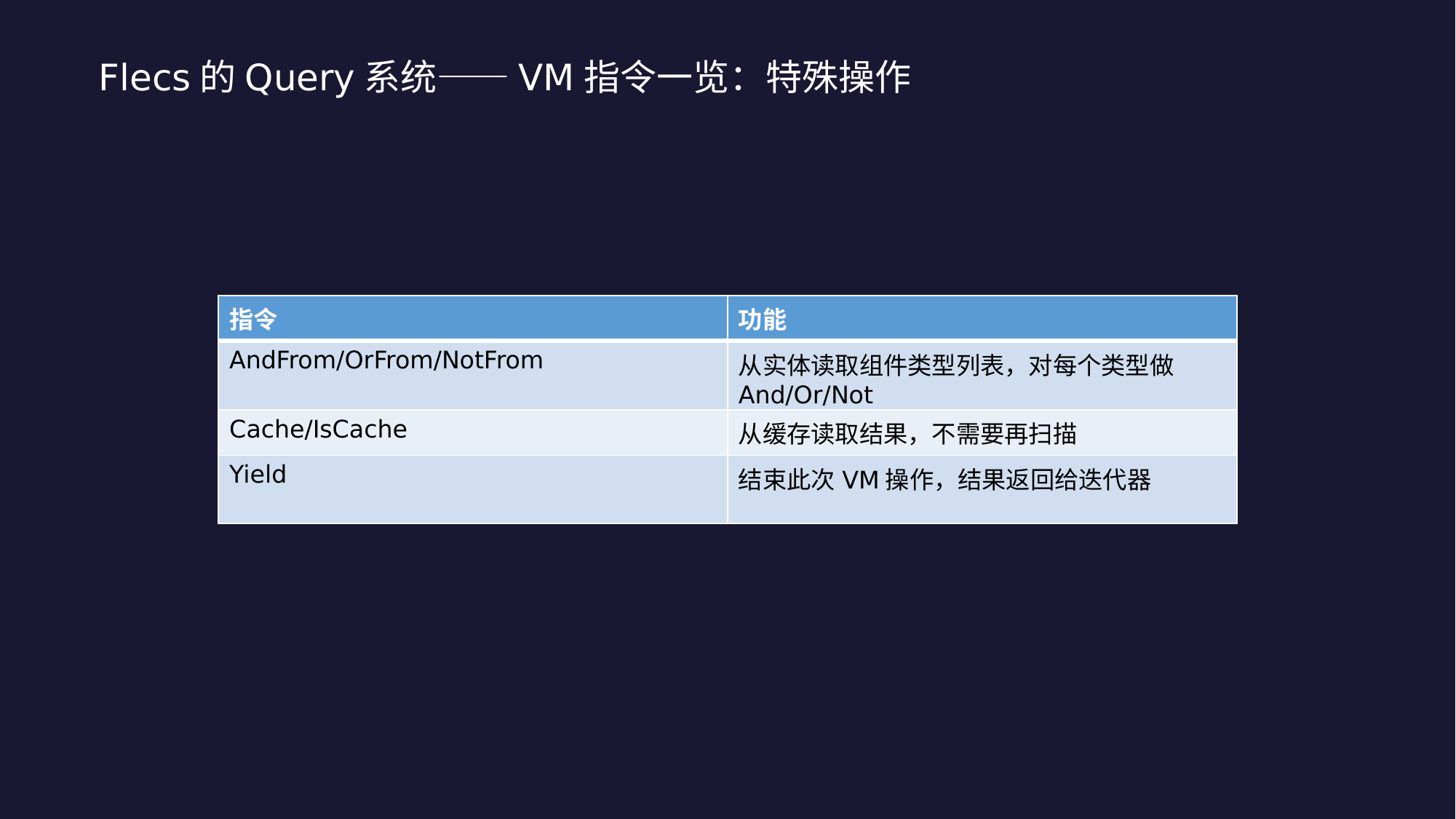

Flecs的Query系统——VM指令一览：特殊操作
| 指令 | 功能 |
| --- | --- |
| AndFrom/OrFrom/NotFrom | 从实体读取组件类型列表，对每个类型做And/Or/Not |
| Cache/IsCache | 从缓存读取结果，不需要再扫描 |
| Yield | 结束此次VM操作，结果返回给迭代器 |